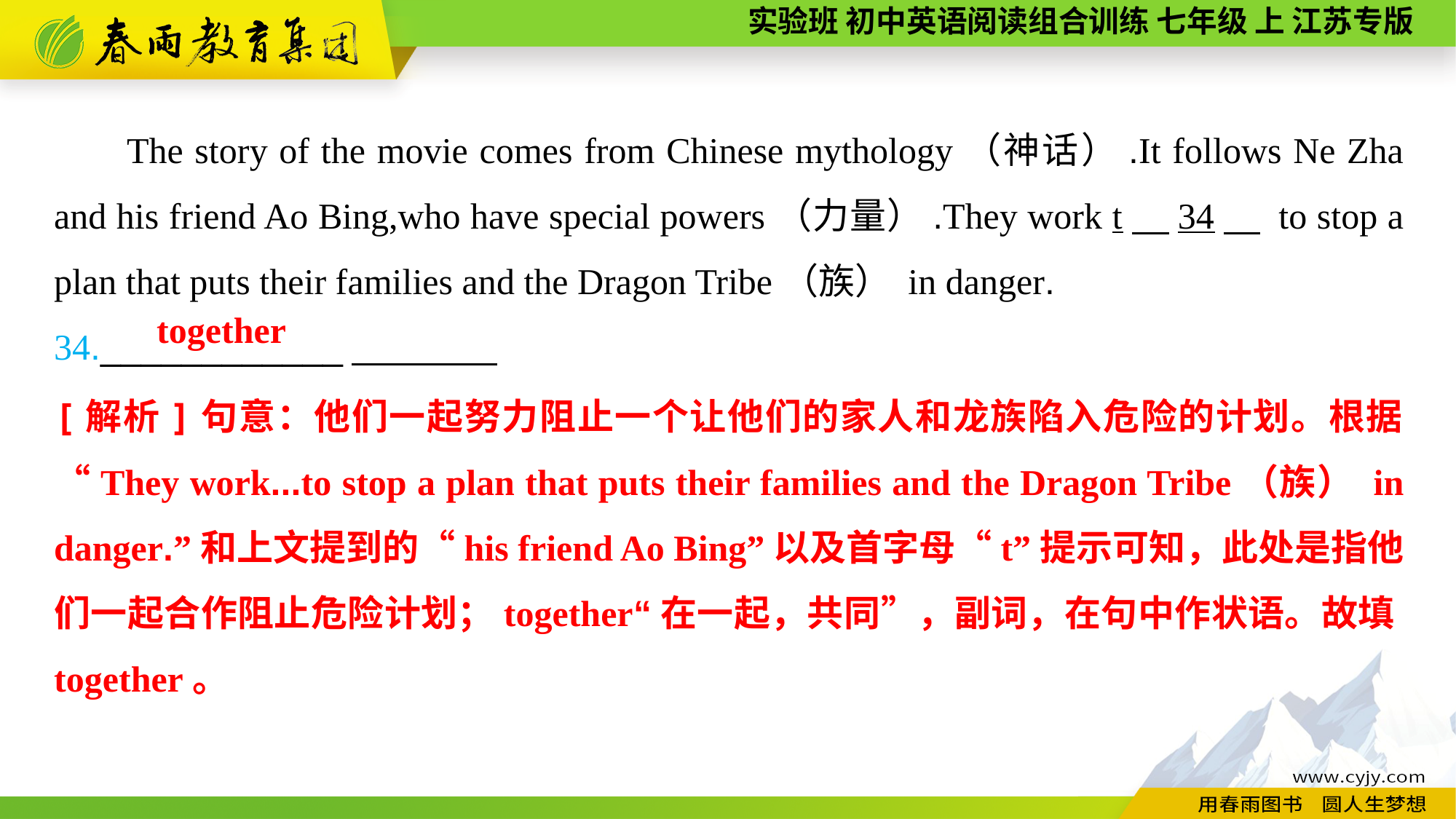

The story of the movie comes from Chinese mythology（神话）.It follows Ne Zha and his friend Ao Bing,who have special powers（力量）.They work t　34　 to stop a plan that puts their families and the Dragon Tribe（族） in danger.
34.____________
together
[解析]句意：他们一起努力阻止一个让他们的家人和龙族陷入危险的计划。根据 “They work...to stop a plan that puts their families and the Dragon Tribe（族） in danger.”和上文提到的“his friend Ao Bing”以及首字母“t”提示可知，此处是指他们一起合作阻止危险计划；together“在一起，共同”，副词，在句中作状语。故填together。